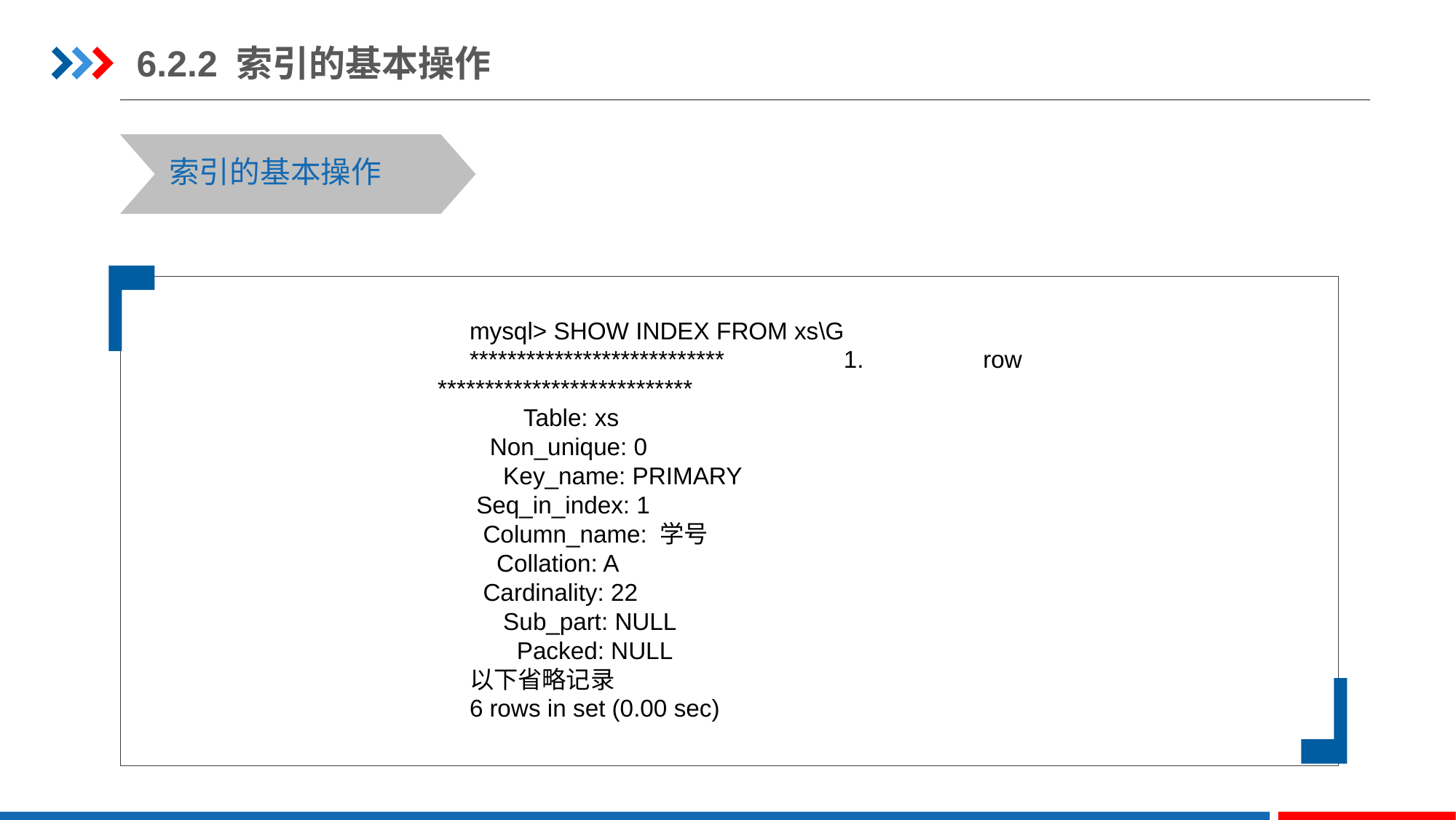

6.2.2 索引的基本操作

索引的基本操作

mysql> SHOW INDEX FROM xs\G
*************************** 1. row ***************************
        Table: xs
   Non_unique: 0
     Key_name: PRIMARY
 Seq_in_index: 1
  Column_name: 学号
    Collation: A
  Cardinality: 22
     Sub_part: NULL
       Packed: NULL
以下省略记录
6 rows in set (0.00 sec)